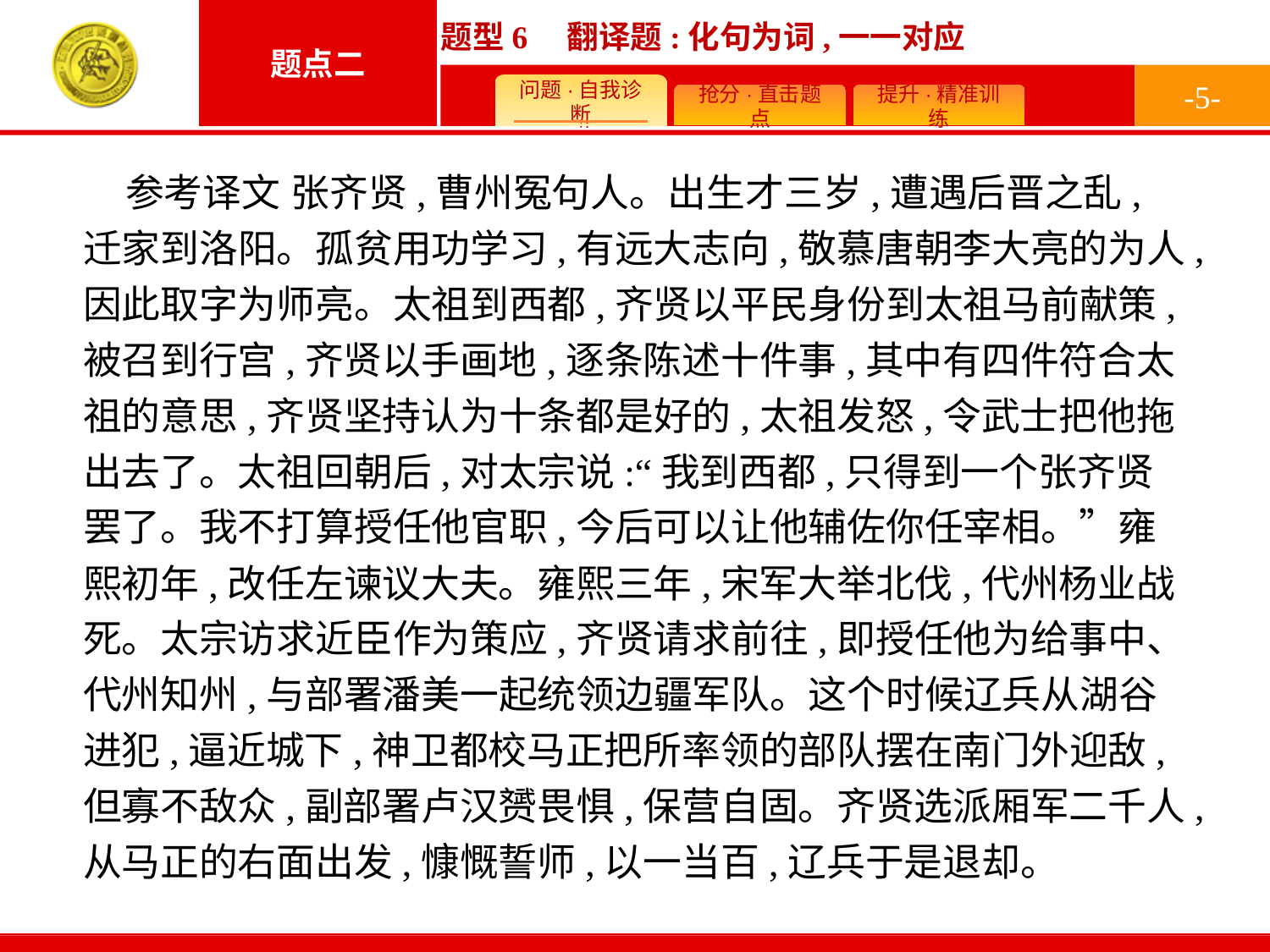

-5-
参考译文 张齐贤,曹州冤句人。出生才三岁,遭遇后晋之乱,迁家到洛阳。孤贫用功学习,有远大志向,敬慕唐朝李大亮的为人,因此取字为师亮。太祖到西都,齐贤以平民身份到太祖马前献策,被召到行宫,齐贤以手画地,逐条陈述十件事,其中有四件符合太祖的意思,齐贤坚持认为十条都是好的,太祖发怒,令武士把他拖出去了。太祖回朝后,对太宗说:“我到西都,只得到一个张齐贤罢了。我不打算授任他官职,今后可以让他辅佐你任宰相。”雍熙初年,改任左谏议大夫。雍熙三年,宋军大举北伐,代州杨业战死。太宗访求近臣作为策应,齐贤请求前往,即授任他为给事中、代州知州,与部署潘美一起统领边疆军队。这个时候辽兵从湖谷进犯,逼近城下,神卫都校马正把所率领的部队摆在南门外迎敌,但寡不敌众,副部署卢汉赟畏惧,保营自固。齐贤选派厢军二千人,从马正的右面出发,慷慨誓师,以一当百,辽兵于是退却。